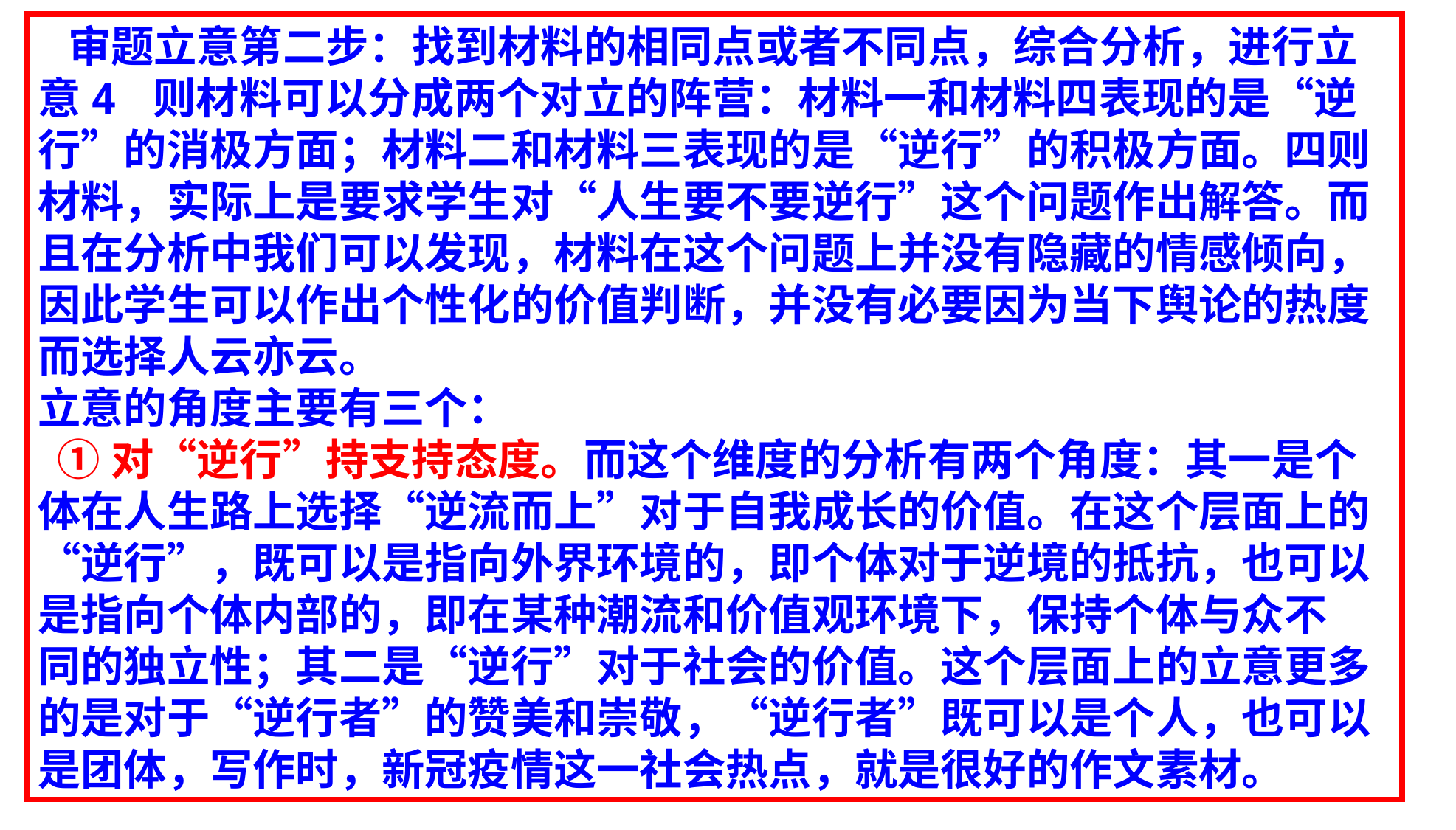

审题立意第二步：找到材料的相同点或者不同点，综合分析，进行立意4 则材料可以分成两个对立的阵营：材料一和材料四表现的是“逆行”的消极方面；材料二和材料三表现的是“逆行”的积极方面。四则材料，实际上是要求学生对“人生要不要逆行”这个问题作出解答。而且在分析中我们可以发现，材料在这个问题上并没有隐藏的情感倾向，因此学生可以作出个性化的价值判断，并没有必要因为当下舆论的热度而选择人云亦云。
立意的角度主要有三个：
  ①对“逆行”持支持态度。而这个维度的分析有两个角度：其一是个体在人生路上选择“逆流而上”对于自我成长的价值。在这个层面上的“逆行”，既可以是指向外界环境的，即个体对于逆境的抵抗，也可以是指向个体内部的，即在某种潮流和价值观环境下，保持个体与众不
同的独立性；其二是“逆行”对于社会的价值。这个层面上的立意更多的是对于“逆行者”的赞美和崇敬，“逆行者”既可以是个人，也可以是团体，写作时，新冠疫情这一社会热点，就是很好的作文素材。